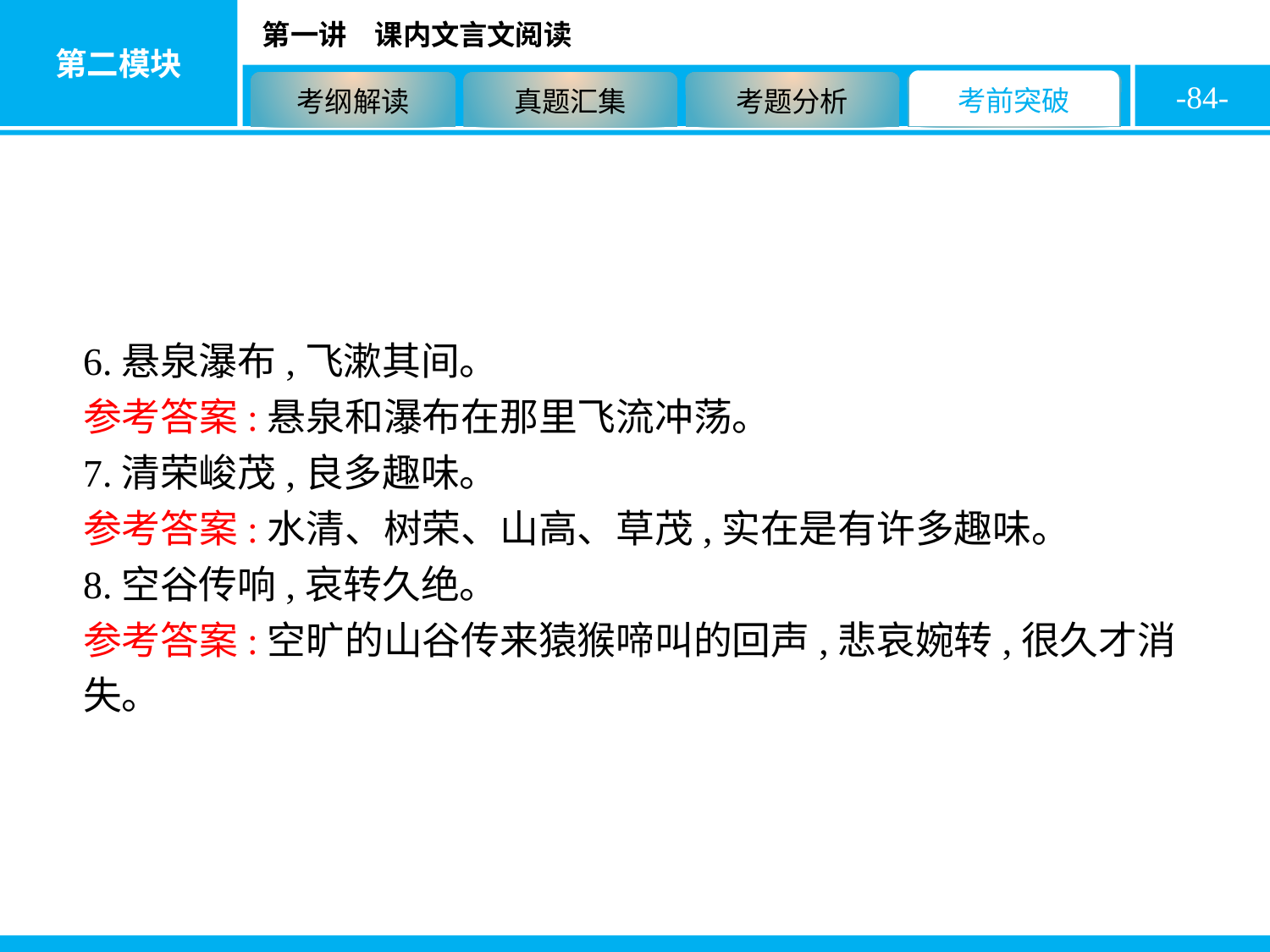

-84-
6.悬泉瀑布,飞漱其间。
参考答案:悬泉和瀑布在那里飞流冲荡。
7.清荣峻茂,良多趣味。
参考答案:水清、树荣、山高、草茂,实在是有许多趣味。
8.空谷传响,哀转久绝。
参考答案:空旷的山谷传来猿猴啼叫的回声,悲哀婉转,很久才消失。